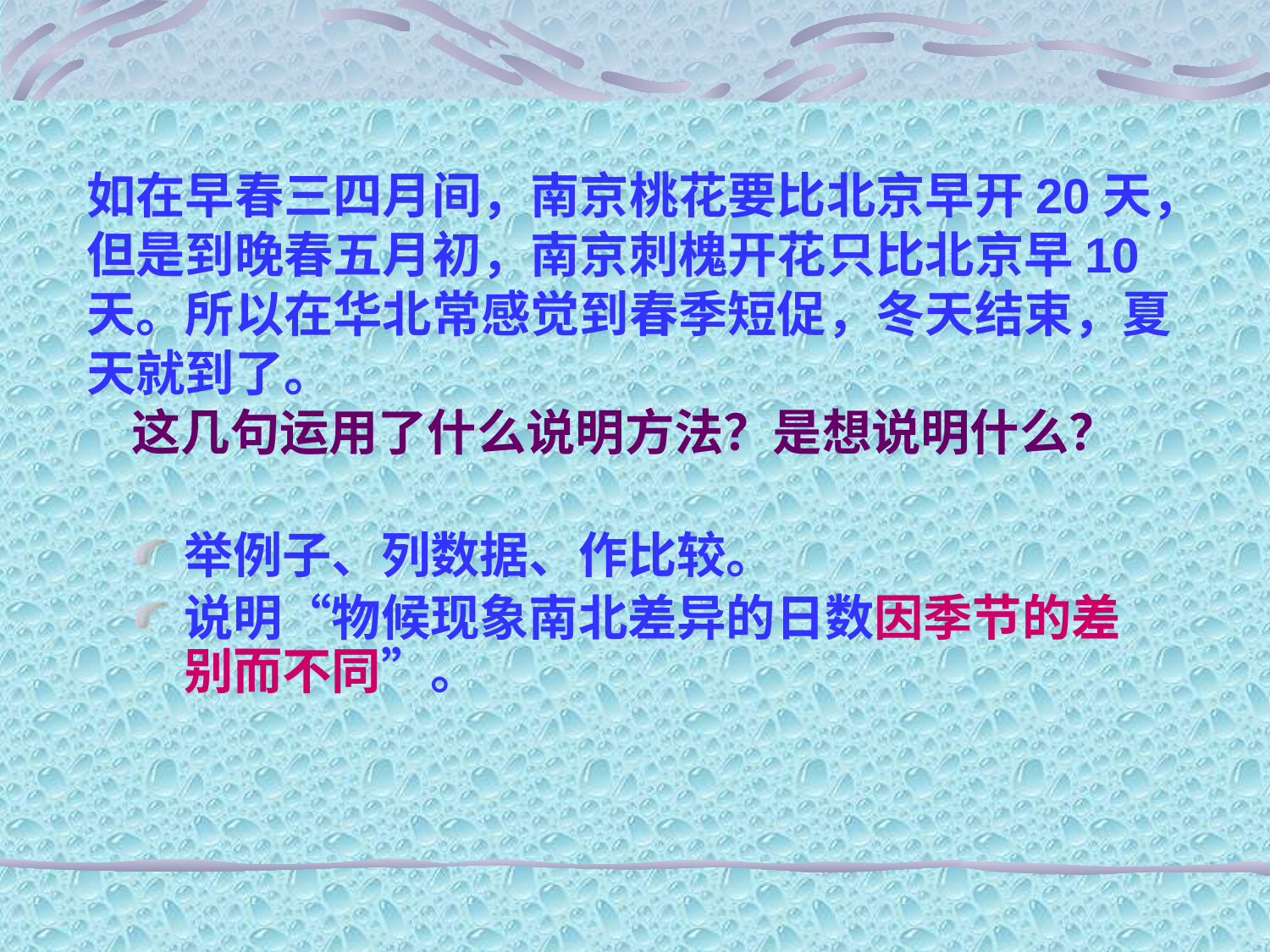

# 如在早春三四月间，南京桃花要比北京早开20天，但是到晚春五月初，南京刺槐开花只比北京早10天。所以在华北常感觉到春季短促，冬天结束，夏天就到了。 这几句运用了什么说明方法？是想说明什么？
举例子、列数据、作比较。
说明“物候现象南北差异的日数因季节的差别而不同”。